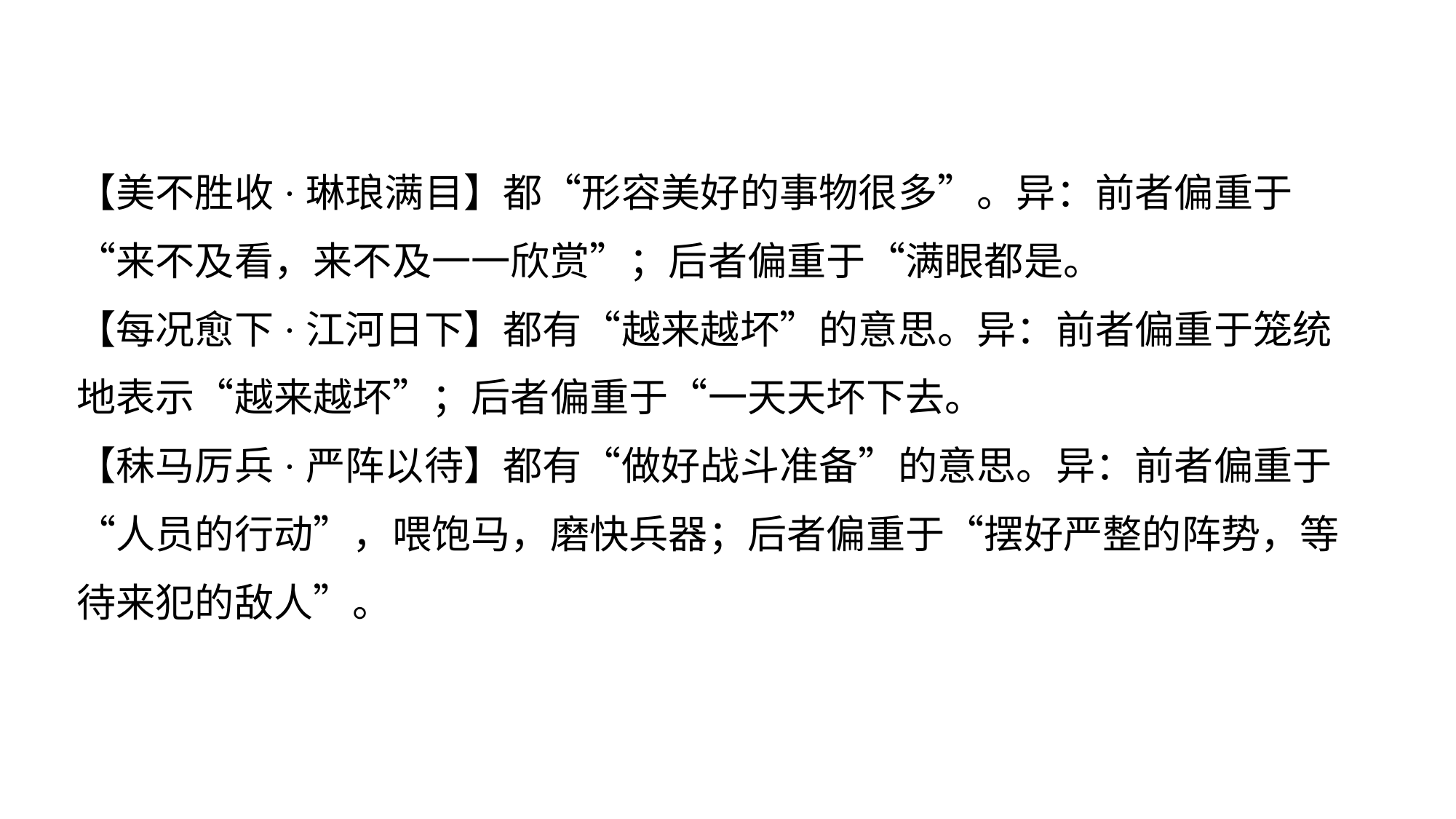

【美不胜收·琳琅满目】都“形容美好的事物很多”。异：前者偏重于“来不及看，来不及一一欣赏”；后者偏重于“满眼都是。
【每况愈下·江河日下】都有“越来越坏”的意思。异：前者偏重于笼统地表示“越来越坏”；后者偏重于“一天天坏下去。
【秣马厉兵·严阵以待】都有“做好战斗准备”的意思。异：前者偏重于“人员的行动”，喂饱马，磨快兵器；后者偏重于“摆好严整的阵势，等待来犯的敌人”。